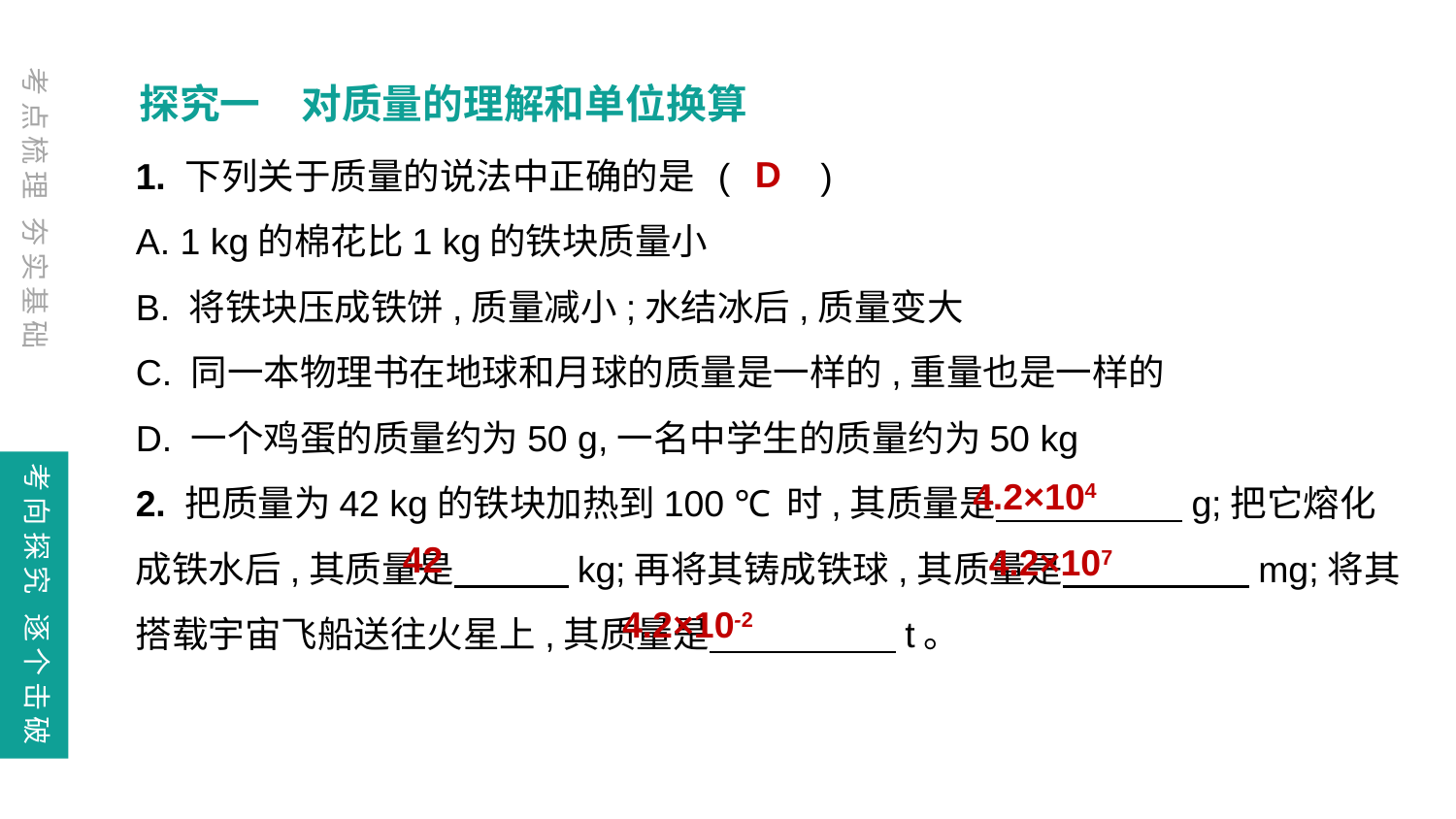

探究一　对质量的理解和单位换算
考点梳理 夯实基础
1. 下列关于质量的说法中正确的是	(　　)
A. 1 kg的棉花比1 kg的铁块质量小
B. 将铁块压成铁饼,质量减小;水结冰后,质量变大
C. 同一本物理书在地球和月球的质量是一样的,重量也是一样的
D. 一个鸡蛋的质量约为50 g,一名中学生的质量约为50 kg
2. 把质量为42 kg的铁块加热到100 ℃时,其质量是　　　     　g;把它熔化成铁水后,其质量是　     　kg;再将其铸成铁球,其质量是　　　     　mg;将其搭载宇宙飞船送往火星上,其质量是　　　     　t。
D

考向探究 逐个击破
4.2×104
42
4.2×107
4.2×10-2